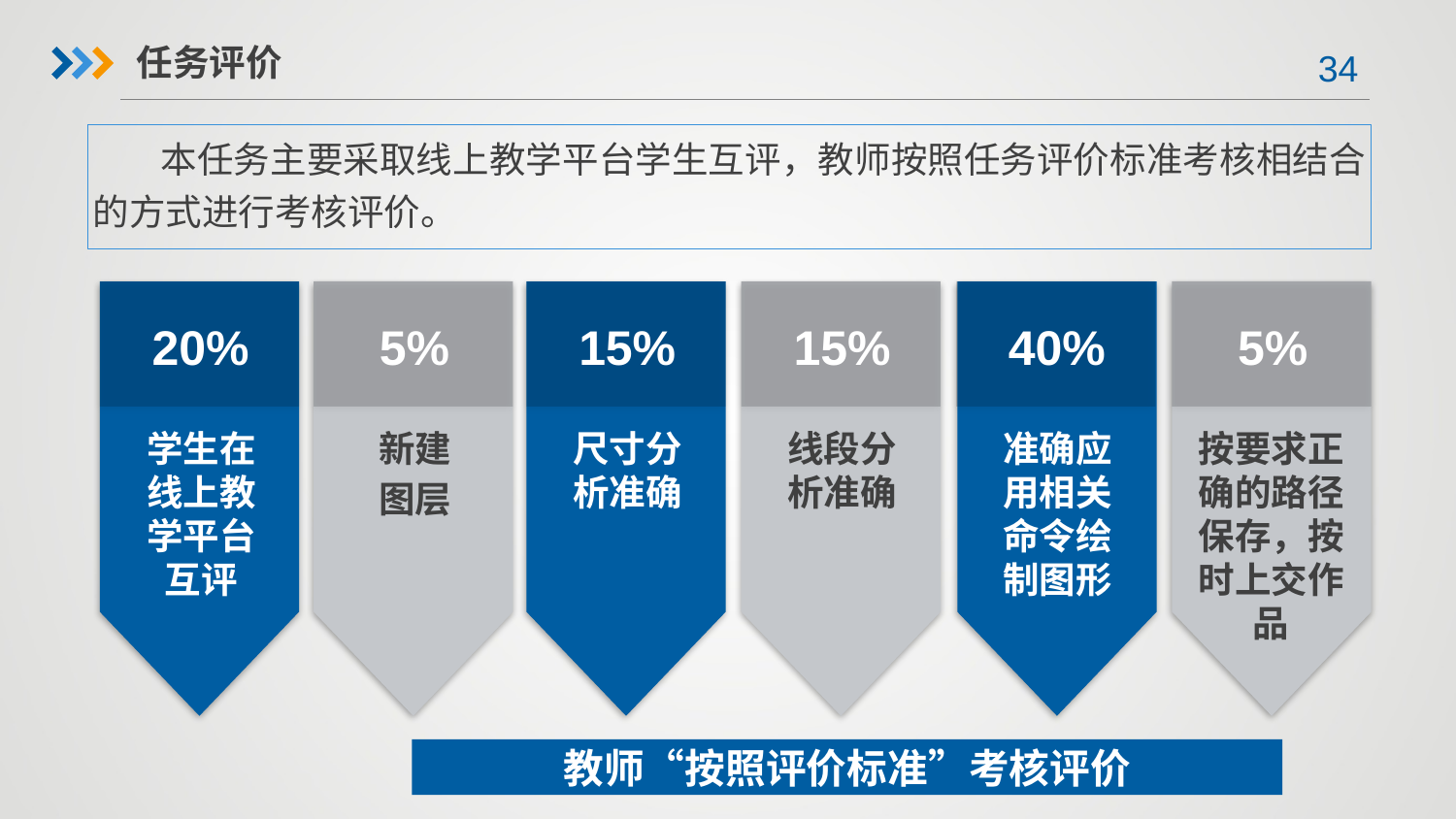

任务评价
       本任务主要采取线上教学平台学生互评，教师按照任务评价标准考核相结合的方式进行考核评价。

20%
5%
15%
15%
40%
5%
线段分析准确
按要求正确的路径保存，按时上交作品
学生在线上教学平台互评
新建
图层
尺寸分析准确
准确应用相关命令绘制图形
教师“按照评价标准”考核评价